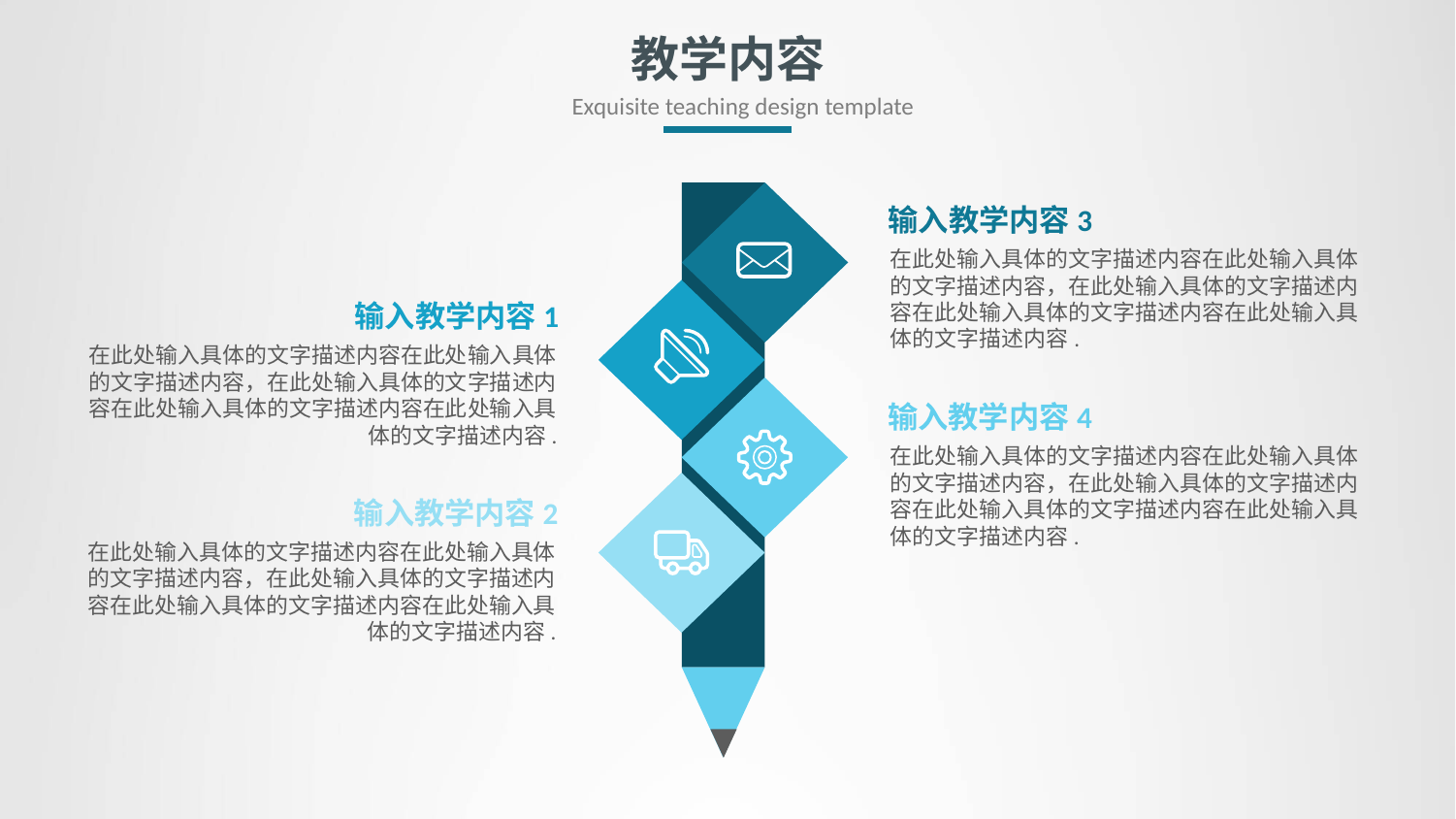

# 教学内容
Exquisite teaching design template

输入教学内容3
在此处输入具体的文字描述内容在此处输入具体的文字描述内容，在此处输入具体的文字描述内容在此处输入具体的文字描述内容在此处输入具体的文字描述内容.

输入教学内容1
在此处输入具体的文字描述内容在此处输入具体的文字描述内容，在此处输入具体的文字描述内容在此处输入具体的文字描述内容在此处输入具体的文字描述内容.

输入教学内容4
在此处输入具体的文字描述内容在此处输入具体的文字描述内容，在此处输入具体的文字描述内容在此处输入具体的文字描述内容在此处输入具体的文字描述内容.

输入教学内容2
在此处输入具体的文字描述内容在此处输入具体的文字描述内容，在此处输入具体的文字描述内容在此处输入具体的文字描述内容在此处输入具体的文字描述内容.